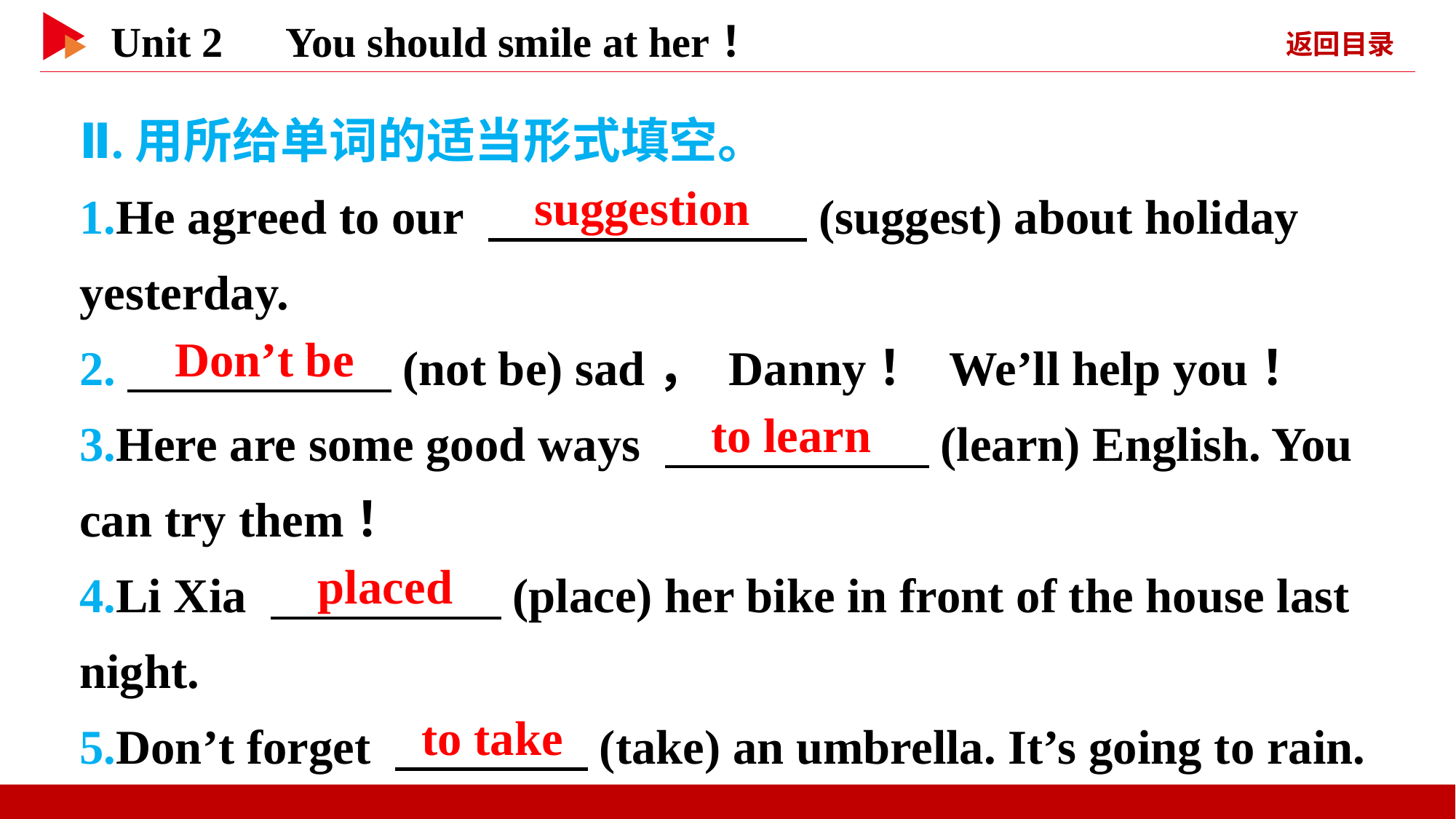

Ⅱ.用所给单词的适当形式填空。
1.He agreed to our 　                    　(suggest) about holiday yesterday.
2.　               　(not be) sad， Danny！ We’ll help you！
3.Here are some good ways 　               　(learn) English. You can try them！
4.Li Xia 　            　(place) her bike in front of the house last night.
5.Don’t forget 　             (take) an umbrella. It’s going to rain.
　suggestion
　Don’t be
　to learn
　placed
　to take